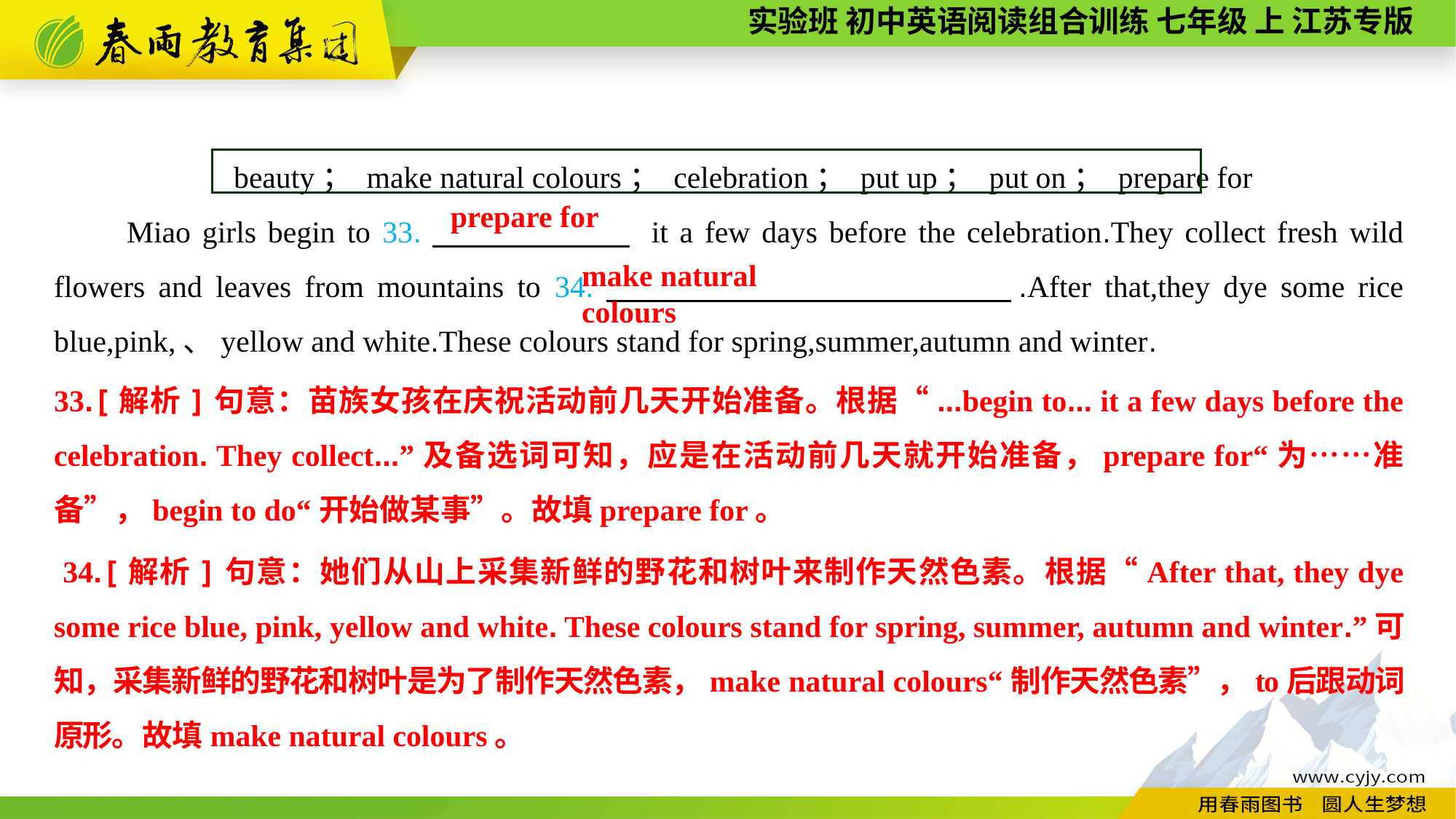

beauty； make natural colours； celebration； put up； put on； prepare for
Miao girls begin to 33.　　      　　 it a few days before the celebration.They collect fresh wild flowers and leaves from mountains to 34.　　　                        .After that,they dye some rice blue,pink,、yellow and white.These colours stand for spring,summer,autumn and winter.

prepare for
make natural colours
33.[解析]句意：苗族女孩在庆祝活动前几天开始准备。根据“...begin to... it a few days before the celebration. They collect...”及备选词可知，应是在活动前几天就开始准备，prepare for“为……准备”，begin to do“开始做某事”。故填prepare for。
 34.[解析]句意：她们从山上采集新鲜的野花和树叶来制作天然色素。根据“After that, they dye some rice blue, pink, yellow and white. These colours stand for spring, summer, autumn and winter.”可知，采集新鲜的野花和树叶是为了制作天然色素，make natural colours“制作天然色素”，to后跟动词原形。故填make natural colours。